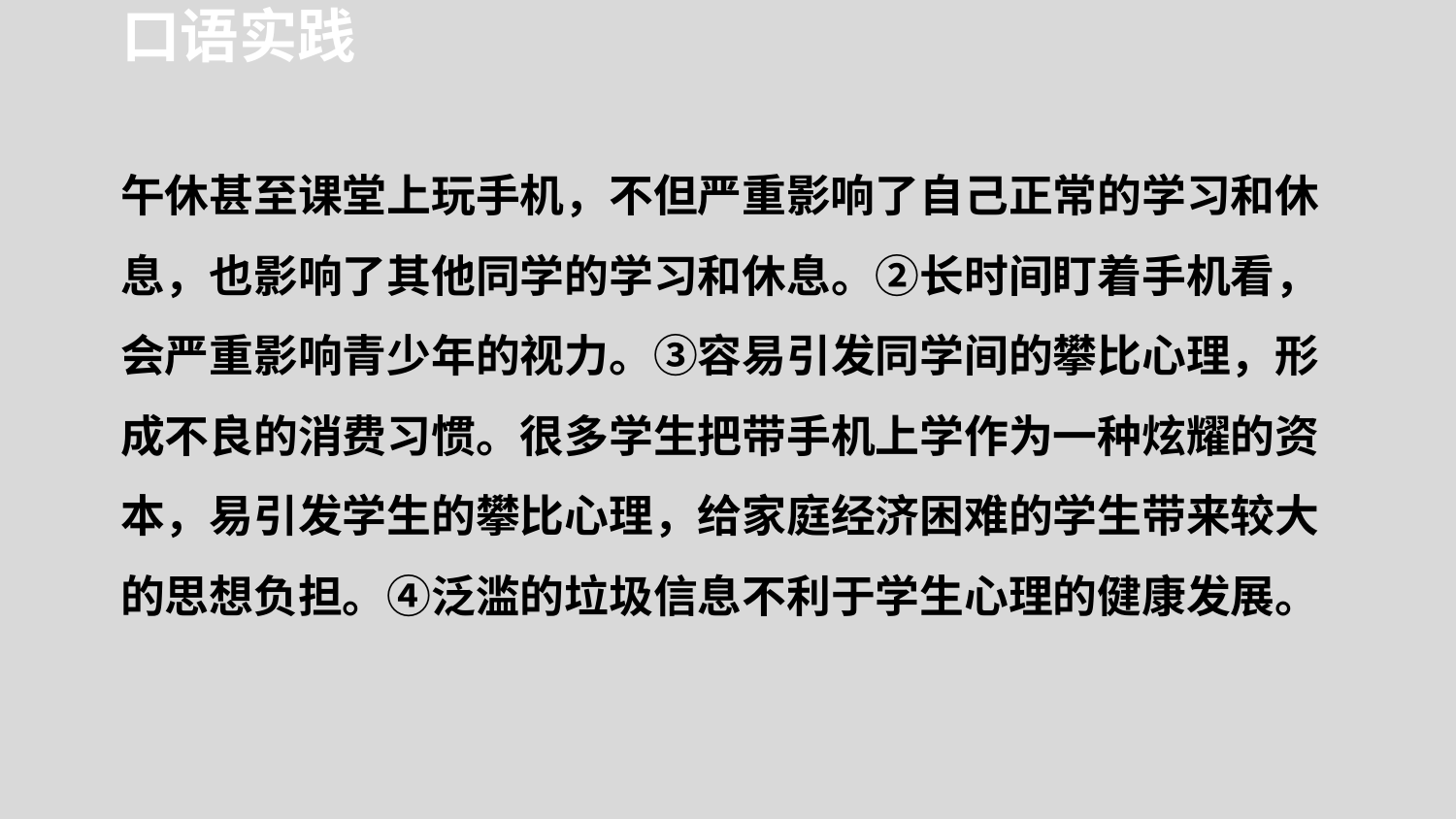

口语实践
午休甚至课堂上玩手机，不但严重影响了自己正常的学习和休息，也影响了其他同学的学习和休息。②长时间盯着手机看，会严重影响青少年的视力。③容易引发同学间的攀比心理，形成不良的消费习惯。很多学生把带手机上学作为一种炫耀的资本，易引发学生的攀比心理，给家庭经济困难的学生带来较大的思想负担。④泛滥的垃圾信息不利于学生心理的健康发展。